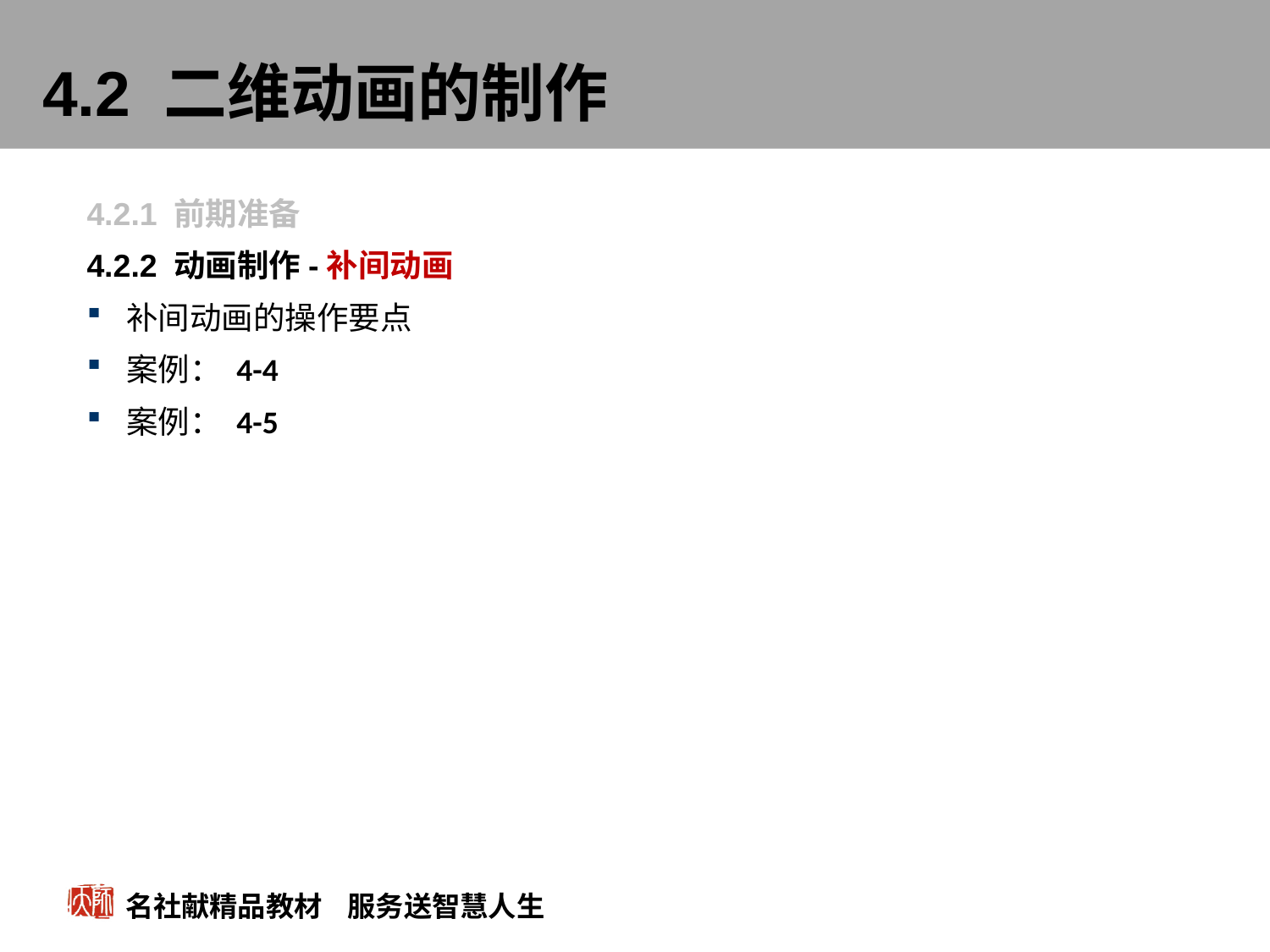

# 4.2 二维动画的制作
4.2.1 前期准备
4.2.2 动画制作-补间动画
补间动画的操作要点
案例： 4-4
案例： 4-5